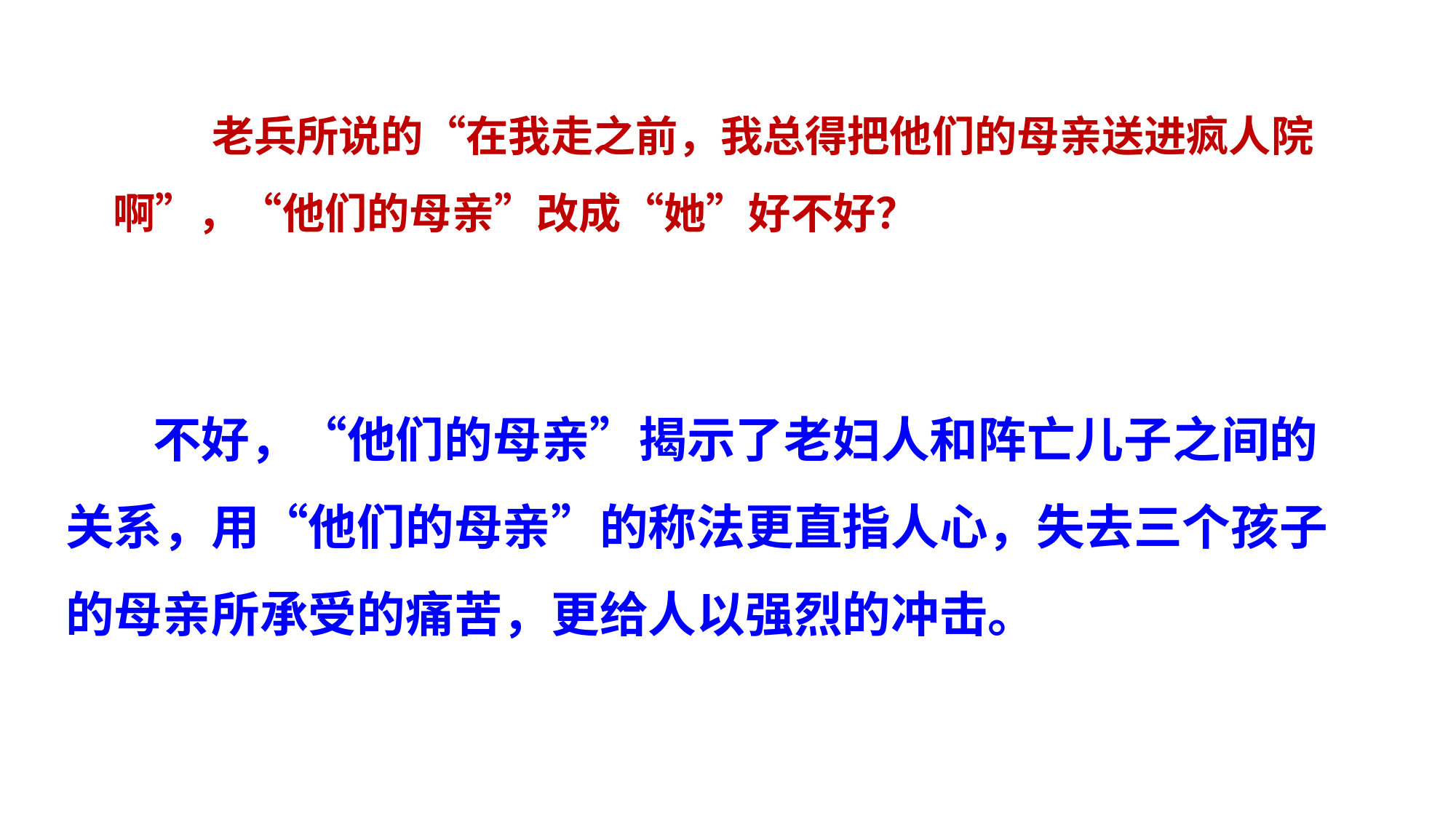

老兵所说的“在我走之前，我总得把他们的母亲送进疯人院
啊”，“他们的母亲”改成“她”好不好？
        不好，“他们的母亲”揭示了老妇人和阵亡儿子之间的关系，用“他们的母亲”的称法更直指人心，失去三个孩子的母亲所承受的痛苦，更给人以强烈的冲击。